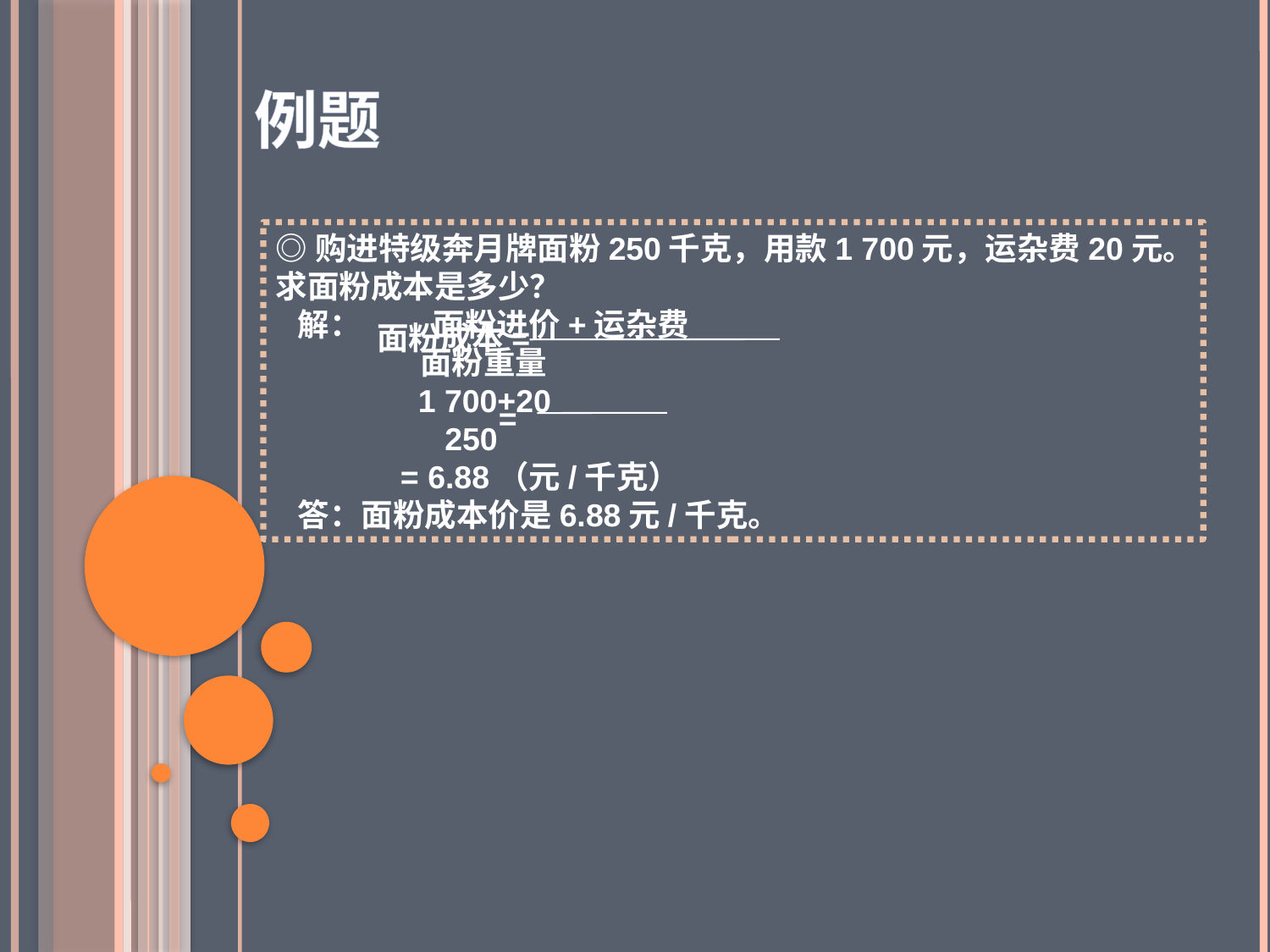

例题
◎购进特级奔月牌面粉250千克，用款1 700元，运杂费20元。求面粉成本是多少？
  解：          面粉进价+运杂费
                   面粉重量
                1 700+20
                   250
              = 6.88（元/千克）
  答：面粉成本价是6.88元/千克。
面粉成本=
=